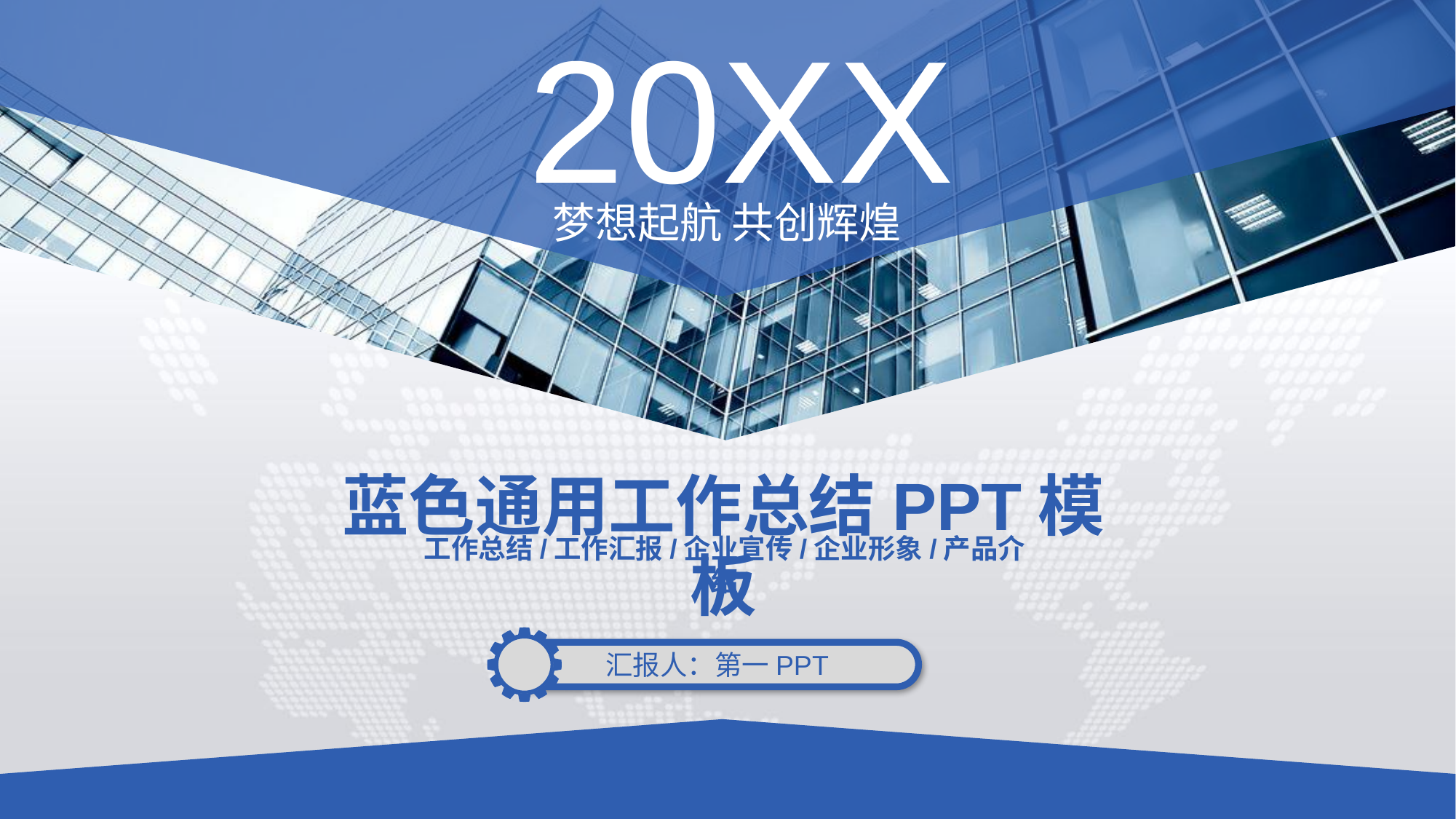

20XX
梦想起航 共创辉煌
蓝色通用工作总结PPT模板
工作总结/工作汇报/企业宣传/企业形象/产品介绍

汇报人：第一PPT

延时符